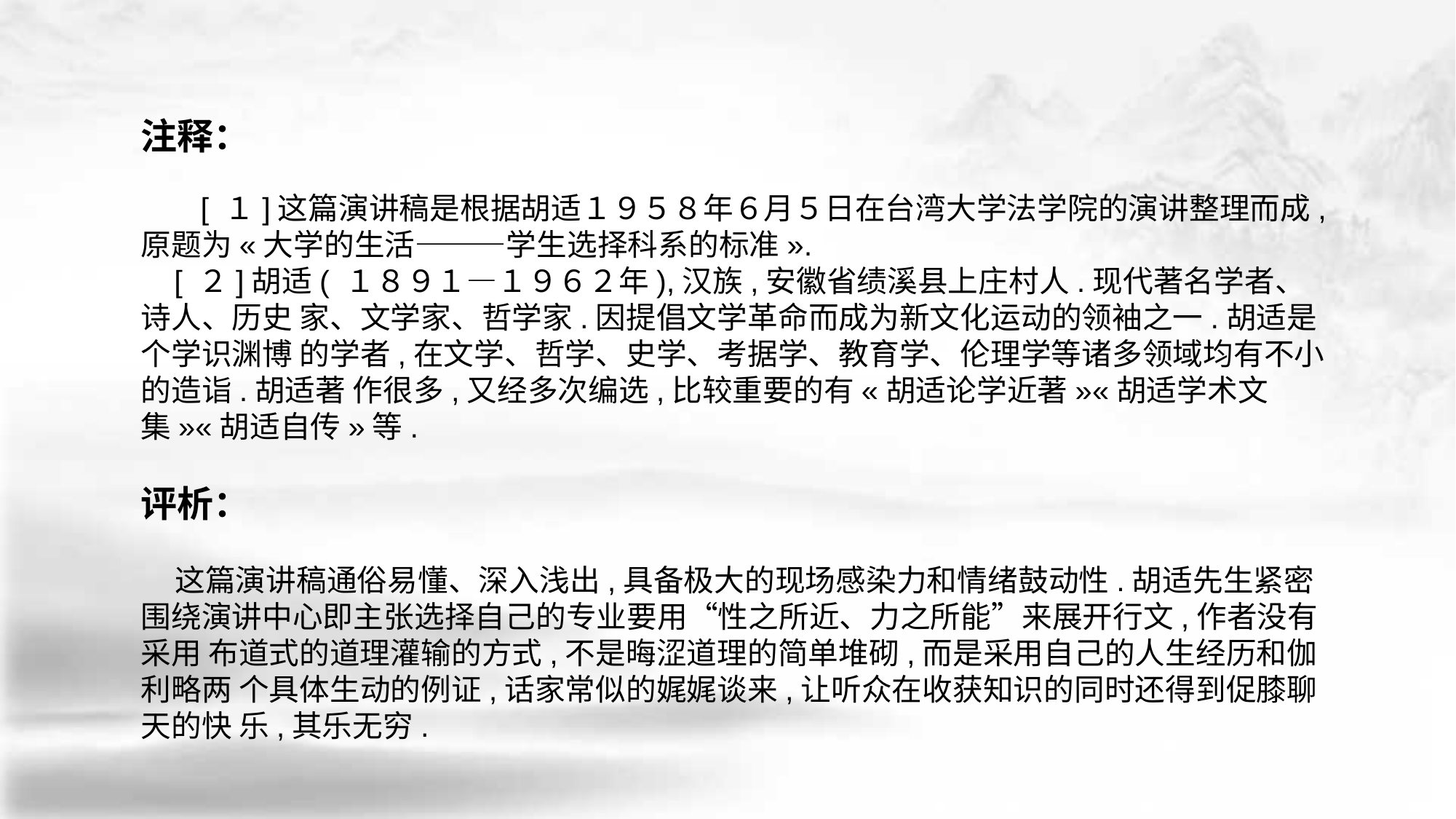

注释：

　    [ １]这篇演讲稿是根据胡适１９５８年６月５日在台湾大学法学院的演讲整理而成,原题为«大学的生活———学生选择科系的标准».
    [ ２]胡适( １８９１—１９６２年),汉族,安徽省绩溪县上庄村人.现代著名学者、诗人、历史 家、文学家、哲学家.因提倡文学革命而成为新文化运动的领袖之一.胡适是个学识渊博 的学者,在文学、哲学、史学、考据学、教育学、伦理学等诸多领域均有不小的造诣.胡适著 作很多,又经多次编选,比较重要的有«胡适论学近著»«胡适学术文集»«胡适自传»等.

评析：

    这篇演讲稿通俗易懂、深入浅出,具备极大的现场感染力和情绪鼓动性.胡适先生紧密围绕演讲中心即主张选择自己的专业要用“性之所近、力之所能”来展开行文,作者没有采用 布道式的道理灌输的方式,不是晦涩道理的简单堆砌,而是采用自己的人生经历和伽利略两 个具体生动的例证,话家常似的娓娓谈来,让听众在收获知识的同时还得到促膝聊天的快 乐,其乐无穷.